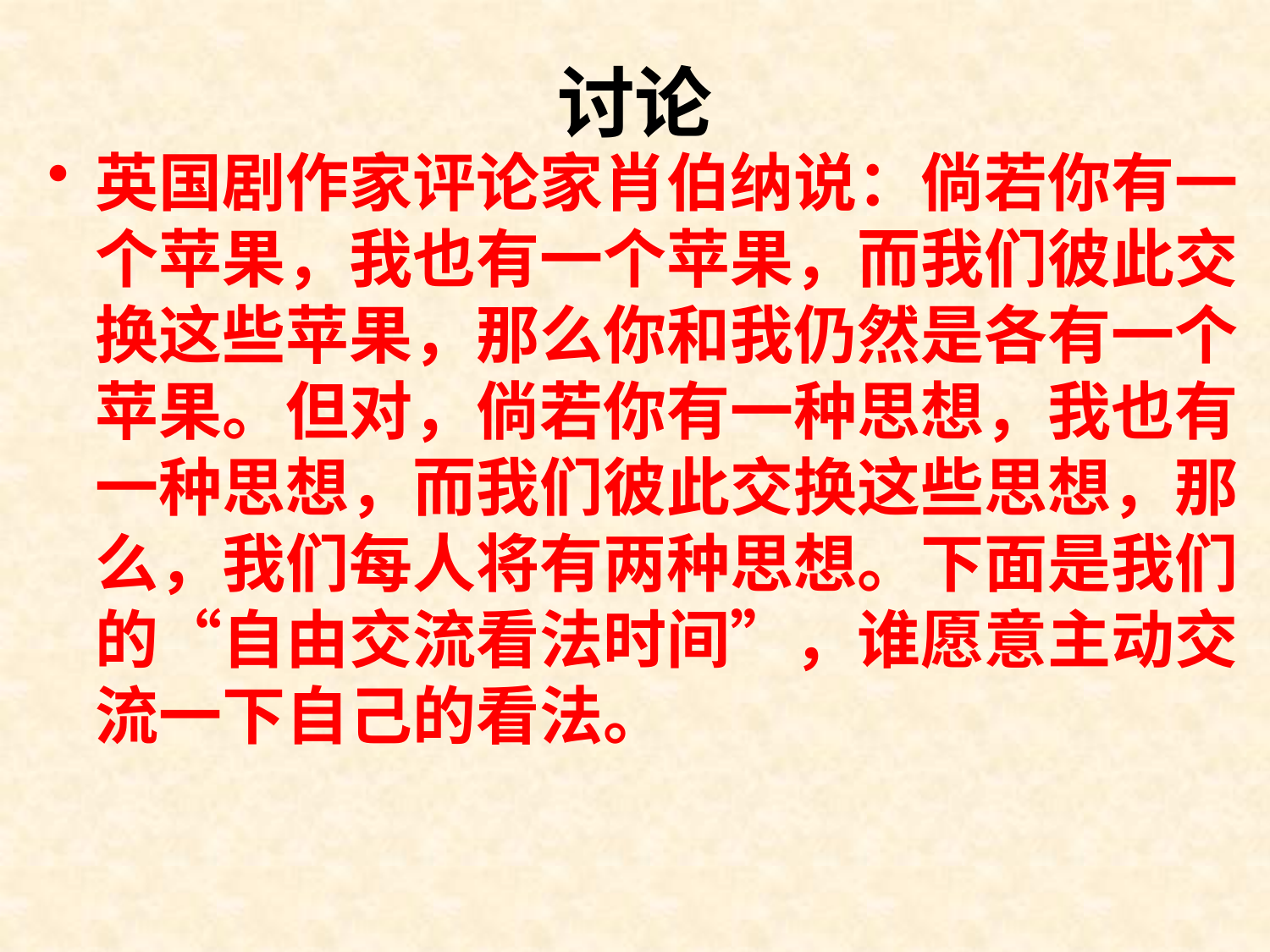

# 讨论
英国剧作家评论家肖伯纳说：倘若你有一个苹果，我也有一个苹果，而我们彼此交换这些苹果，那么你和我仍然是各有一个苹果。但对，倘若你有一种思想，我也有一种思想，而我们彼此交换这些思想，那么，我们每人将有两种思想。下面是我们的“自由交流看法时间”，谁愿意主动交流一下自己的看法。